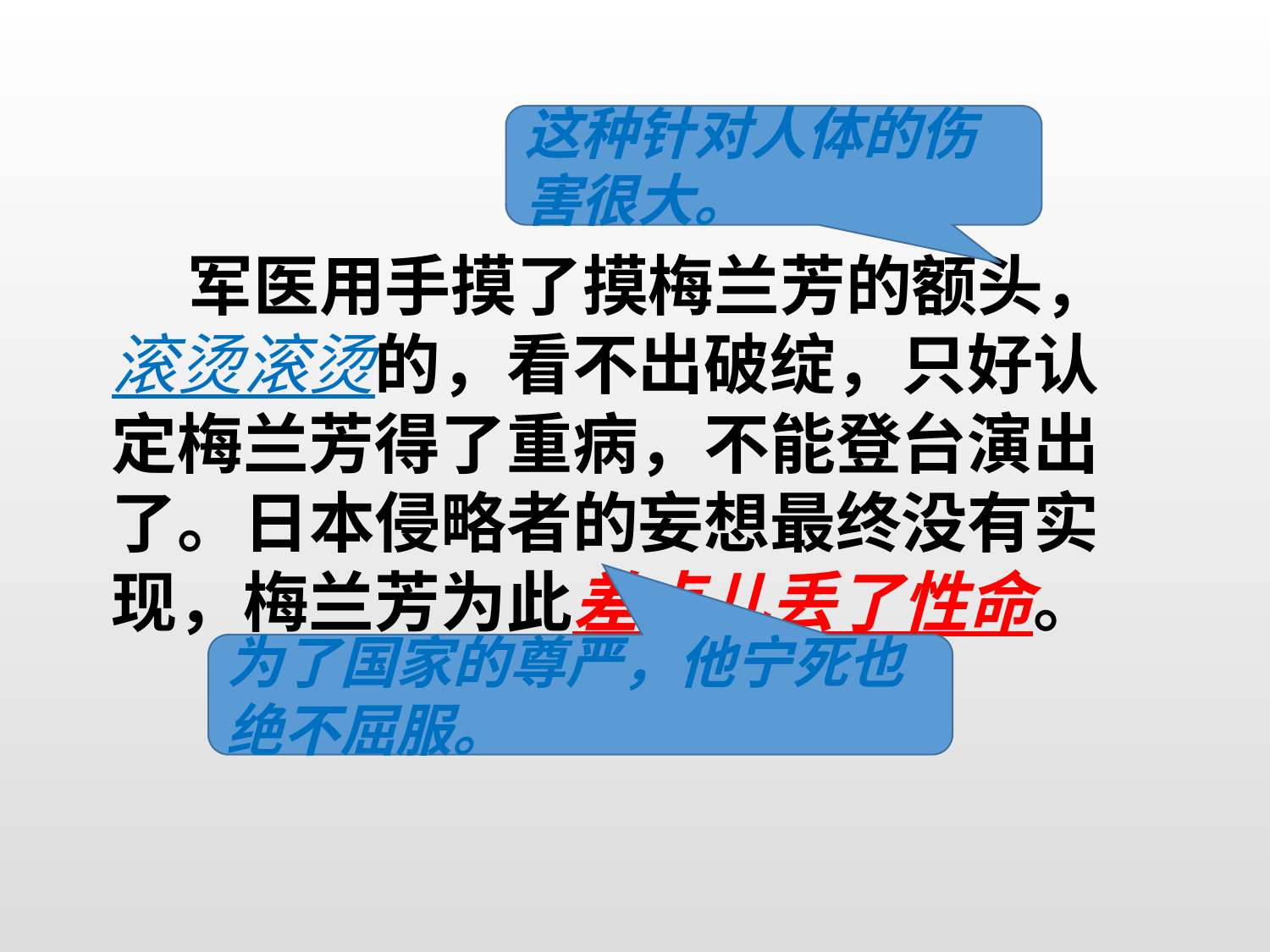

这种针对人体的伤害很大。
    军医用手摸了摸梅兰芳的额头，滚烫滚烫的，看不出破绽，只好认定梅兰芳得了重病，不能登台演出了。日本侵略者的妄想最终没有实现，梅兰芳为此差点儿丢了性命。
为了国家的尊严，他宁死也绝不屈服。